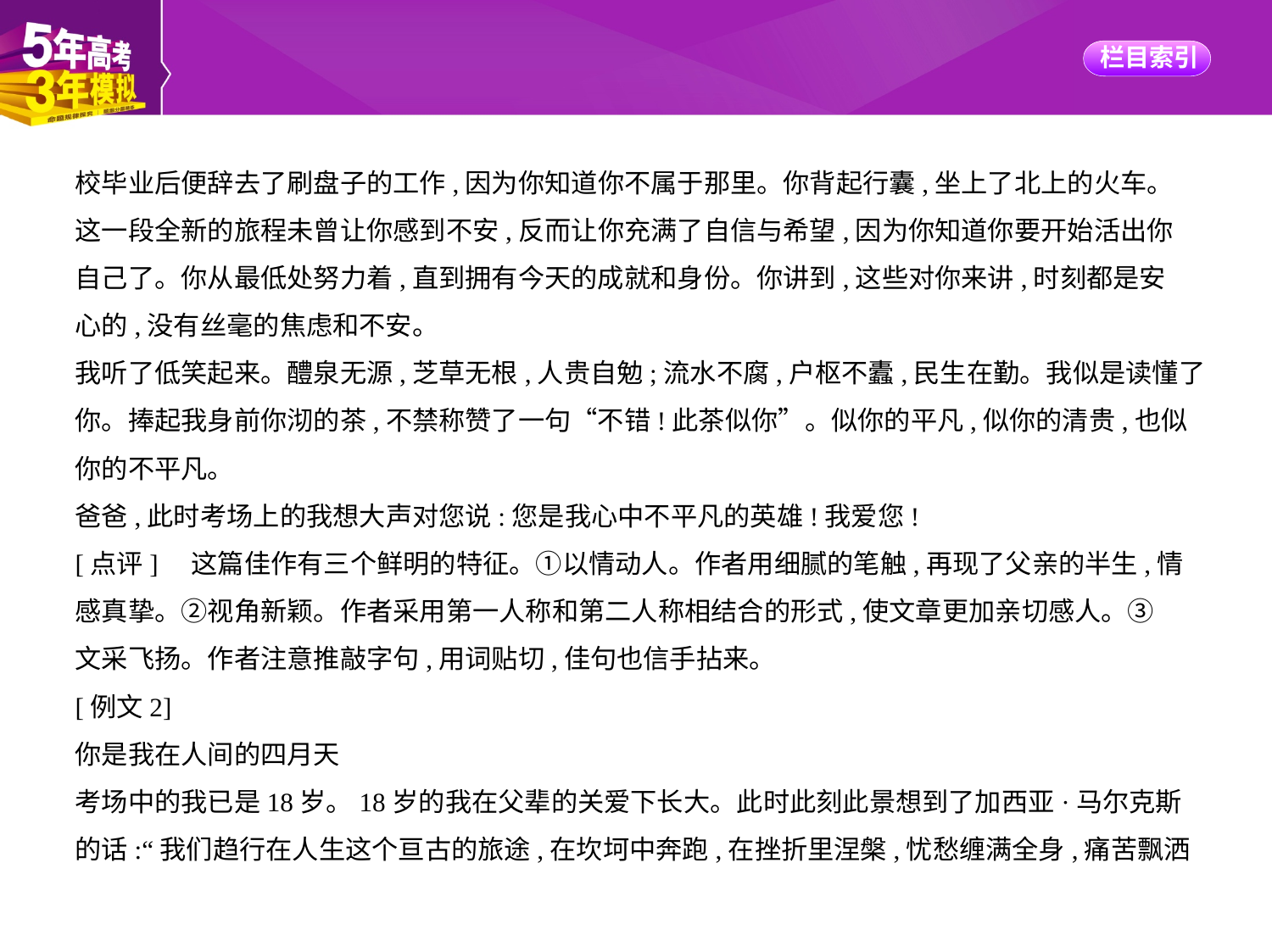

校毕业后便辞去了刷盘子的工作,因为你知道你不属于那里。你背起行囊,坐上了北上的火车。
这一段全新的旅程未曾让你感到不安,反而让你充满了自信与希望,因为你知道你要开始活出你
自己了。你从最低处努力着,直到拥有今天的成就和身份。你讲到,这些对你来讲,时刻都是安
心的,没有丝毫的焦虑和不安。
我听了低笑起来。醴泉无源,芝草无根,人贵自勉;流水不腐,户枢不蠹,民生在勤。我似是读懂了
你。捧起我身前你沏的茶,不禁称赞了一句“不错!此茶似你”。似你的平凡,似你的清贵,也似
你的不平凡。
爸爸,此时考场上的我想大声对您说:您是我心中不平凡的英雄!我爱您!
[点评]　这篇佳作有三个鲜明的特征。①以情动人。作者用细腻的笔触,再现了父亲的半生,情
感真挚。②视角新颖。作者采用第一人称和第二人称相结合的形式,使文章更加亲切感人。③
文采飞扬。作者注意推敲字句,用词贴切,佳句也信手拈来。
[例文2]
你是我在人间的四月天
考场中的我已是18岁。18岁的我在父辈的关爱下长大。此时此刻此景想到了加西亚·马尔克斯
的话:“我们趋行在人生这个亘古的旅途,在坎坷中奔跑,在挫折里涅槃,忧愁缠满全身,痛苦飘洒